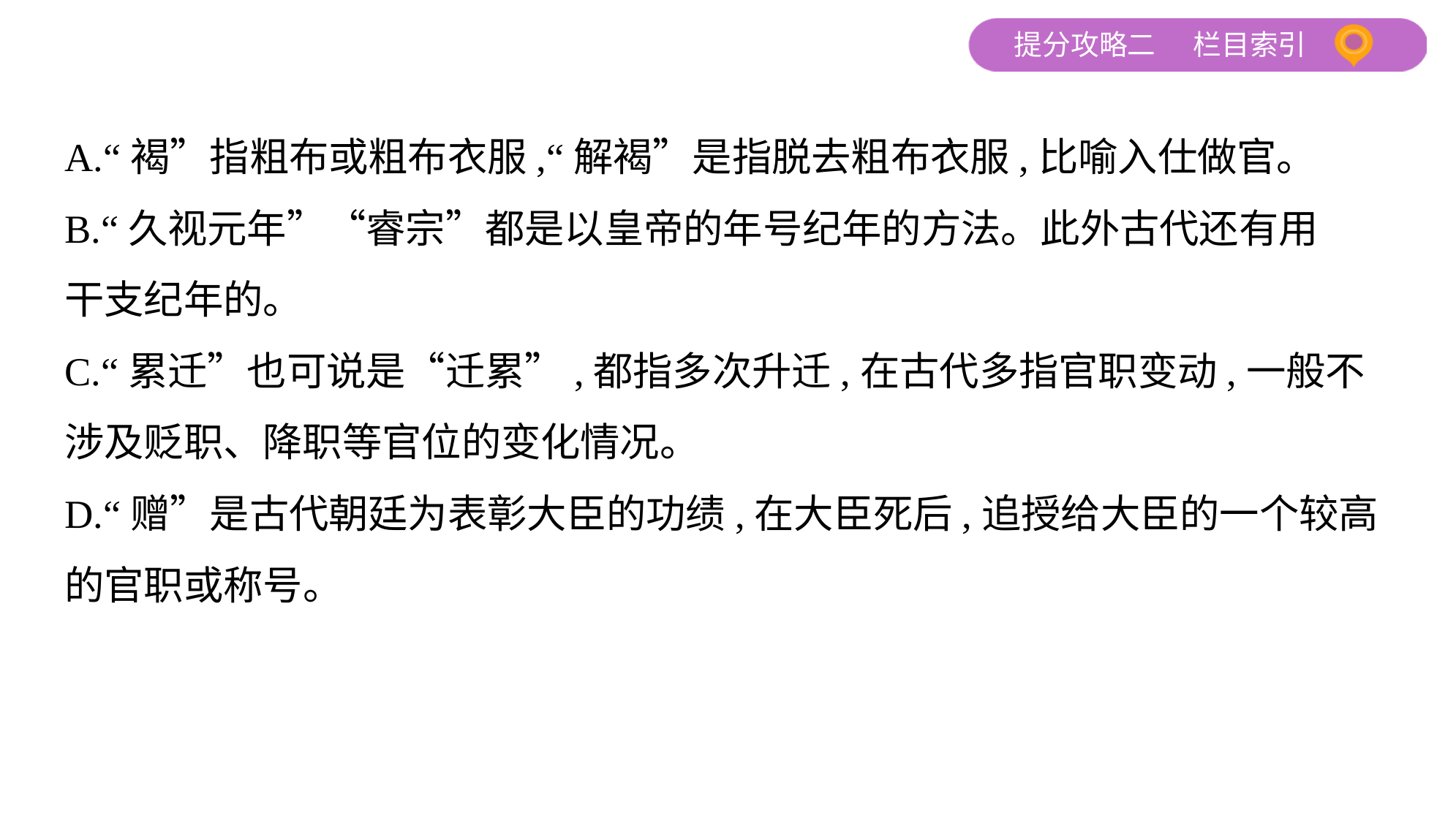

A.“褐”指粗布或粗布衣服,“解褐”是指脱去粗布衣服,比喻入仕做官。
B.“久视元年”“睿宗”都是以皇帝的年号纪年的方法。此外古代还有用
干支纪年的。
C.“累迁”也可说是“迁累”,都指多次升迁,在古代多指官职变动,一般不
涉及贬职、降职等官位的变化情况。
D.“赠”是古代朝廷为表彰大臣的功绩,在大臣死后,追授给大臣的一个较高
的官职或称号。